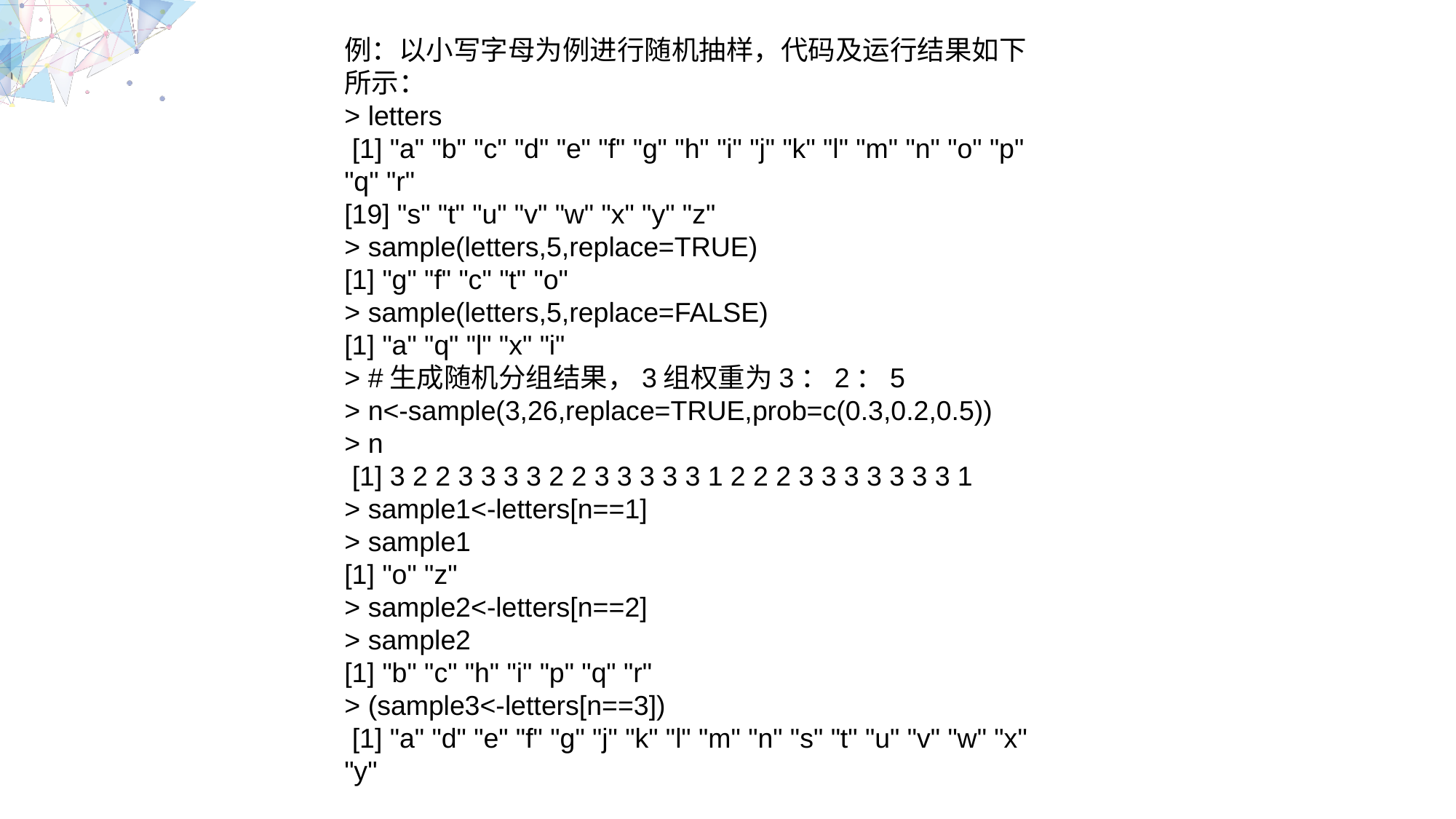

例：以小写字母为例进行随机抽样，代码及运行结果如下所示：
> letters
 [1] "a" "b" "c" "d" "e" "f" "g" "h" "i" "j" "k" "l" "m" "n" "o" "p" "q" "r"
[19] "s" "t" "u" "v" "w" "x" "y" "z"
> sample(letters,5,replace=TRUE)
[1] "g" "f" "c" "t" "o"
> sample(letters,5,replace=FALSE)
[1] "a" "q" "l" "x" "i"
> #生成随机分组结果，3组权重为3：2：5
> n<-sample(3,26,replace=TRUE,prob=c(0.3,0.2,0.5))
> n
 [1] 3 2 2 3 3 3 3 2 2 3 3 3 3 3 1 2 2 2 3 3 3 3 3 3 3 1
> sample1<-letters[n==1]
> sample1
[1] "o" "z"
> sample2<-letters[n==2]
> sample2
[1] "b" "c" "h" "i" "p" "q" "r"
> (sample3<-letters[n==3])
 [1] "a" "d" "e" "f" "g" "j" "k" "l" "m" "n" "s" "t" "u" "v" "w" "x" "y"